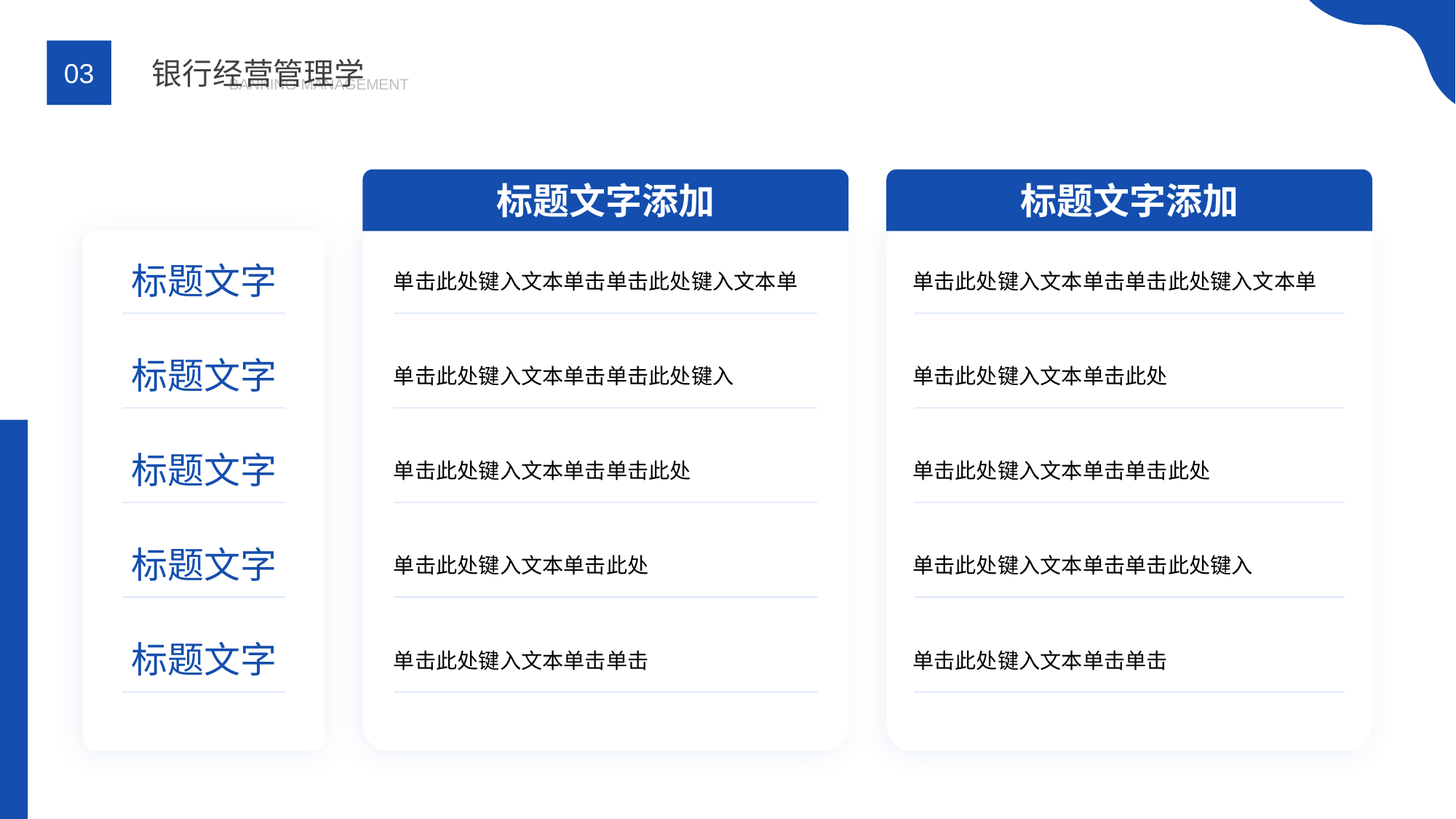

BY YUSHEN

银行经营管理学
03
BANKING MANAGEMENT

标题文字添加

单击此处键入文本单击单击此处键入文本单
单击此处键入文本单击单击此处键入
单击此处键入文本单击单击此处
单击此处键入文本单击此处
单击此处键入文本单击单击

标题文字添加

单击此处键入文本单击单击此处键入文本单
单击此处键入文本单击此处
单击此处键入文本单击单击此处
单击此处键入文本单击单击此处键入
单击此处键入文本单击单击

标题文字
标题文字
标题文字
标题文字
标题文字